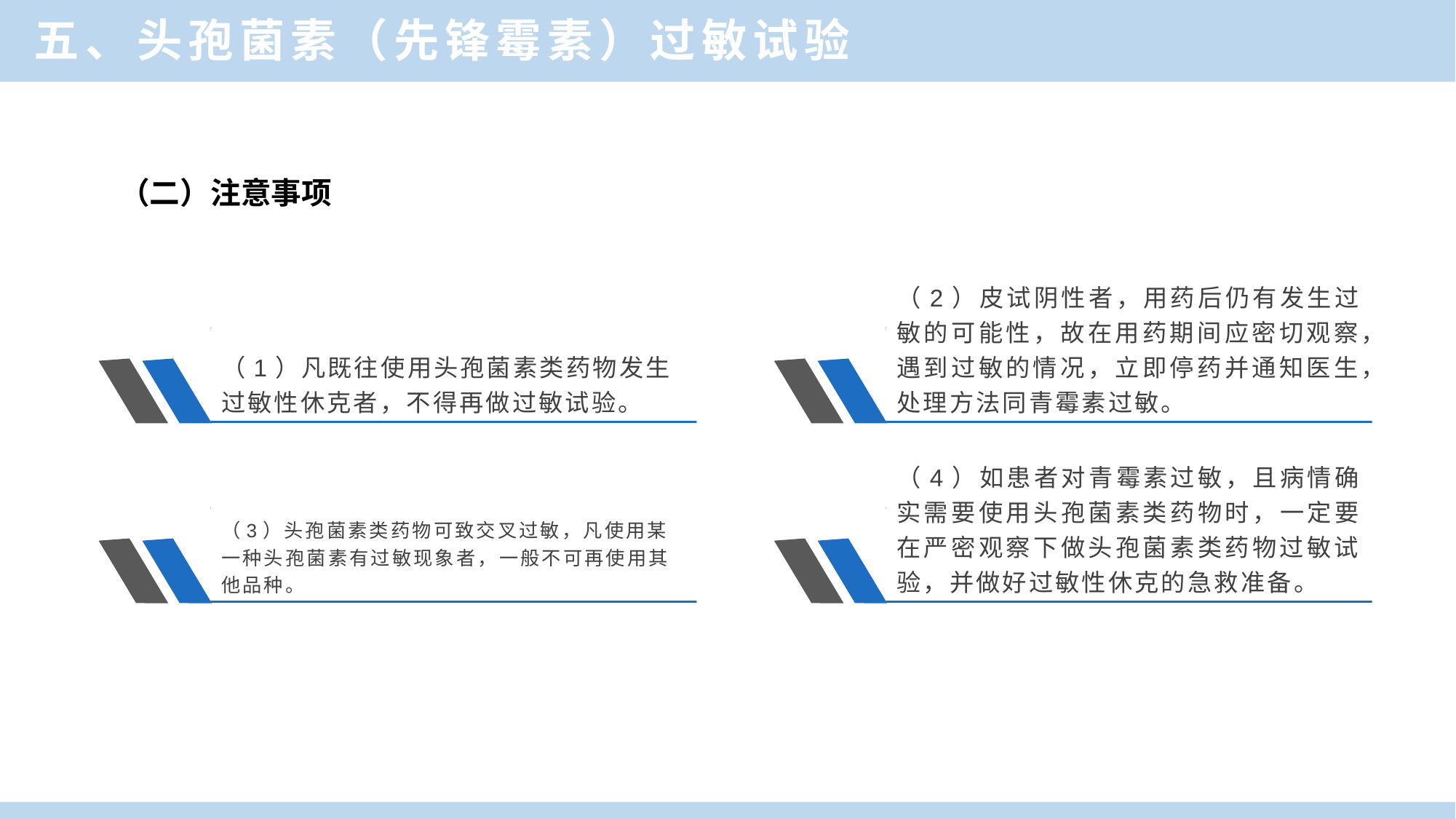

五、头孢菌素（先锋霉素）过敏试验
（二）注意事项
（1）凡既往使用头孢菌素类药物发生过敏性休克者，不得再做过敏试验。
（2）皮试阴性者，用药后仍有发生过敏的可能性，故在用药期间应密切观察，遇到过敏的情况，立即停药并通知医生，处理方法同青霉素过敏。

（3）头孢菌素类药物可致交叉过敏，凡使用某一种头孢菌素有过敏现象者，一般不可再使用其他品种。
（4）如患者对青霉素过敏，且病情确实需要使用头孢菌素类药物时，一定要在严密观察下做头孢菌素类药物过敏试验，并做好过敏性休克的急救准备。